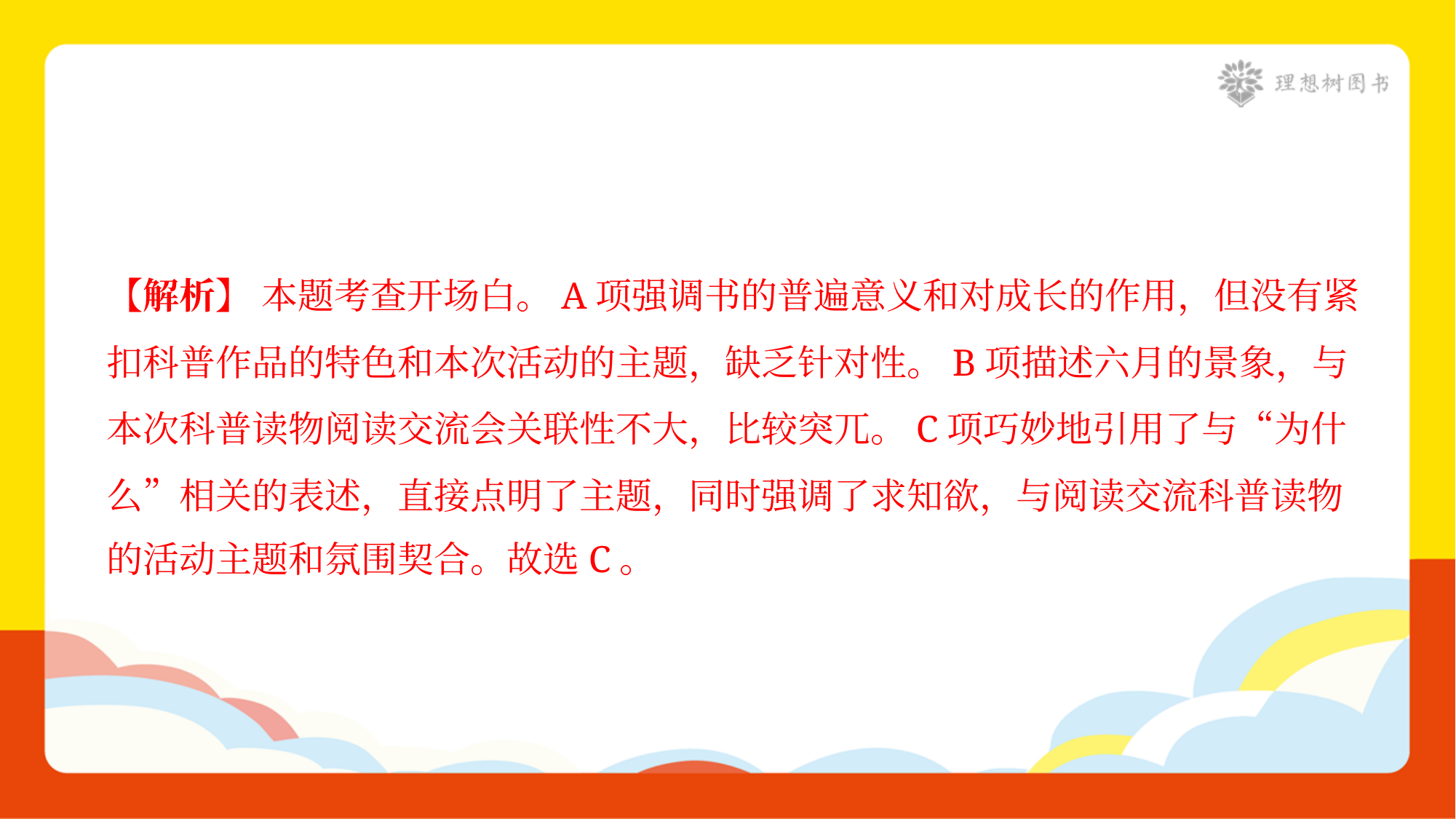

【解析】 本题考查开场白。A项强调书的普遍意义和对成长的作用，但没有紧
扣科普作品的特色和本次活动的主题，缺乏针对性。B项描述六月的景象，与
本次科普读物阅读交流会关联性不大，比较突兀。C项巧妙地引用了与“为什
么”相关的表述，直接点明了主题，同时强调了求知欲，与阅读交流科普读物
的活动主题和氛围契合。故选C。